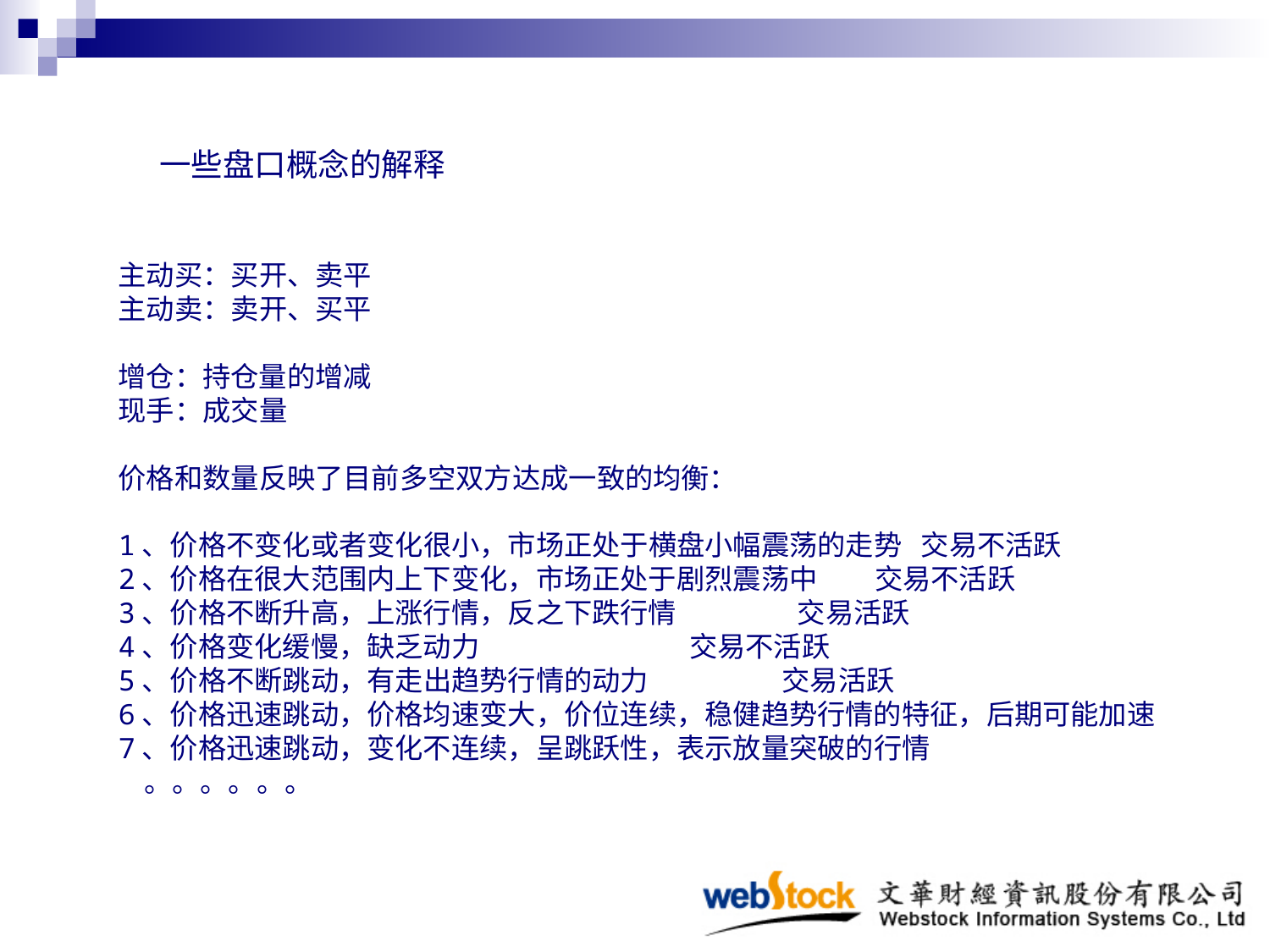

一些盘口概念的解释
主动买：买开、卖平
主动卖：卖开、买平

增仓：持仓量的增减
现手：成交量

价格和数量反映了目前多空双方达成一致的均衡：

1、价格不变化或者变化很小，市场正处于横盘小幅震荡的走势   交易不活跃
2、价格在很大范围内上下变化，市场正处于剧烈震荡中         交易不活跃
3、价格不断升高，上涨行情，反之下跌行情                   交易活跃
4、价格变化缓慢，缺乏动力                                 交易不活跃
5、价格不断跳动，有走出趋势行情的动力                     交易活跃
6、价格迅速跳动，价格均速变大，价位连续，稳健趋势行情的特征，后期可能加速
7、价格迅速跳动，变化不连续，呈跳跃性，表示放量突破的行情
   。。。。。。